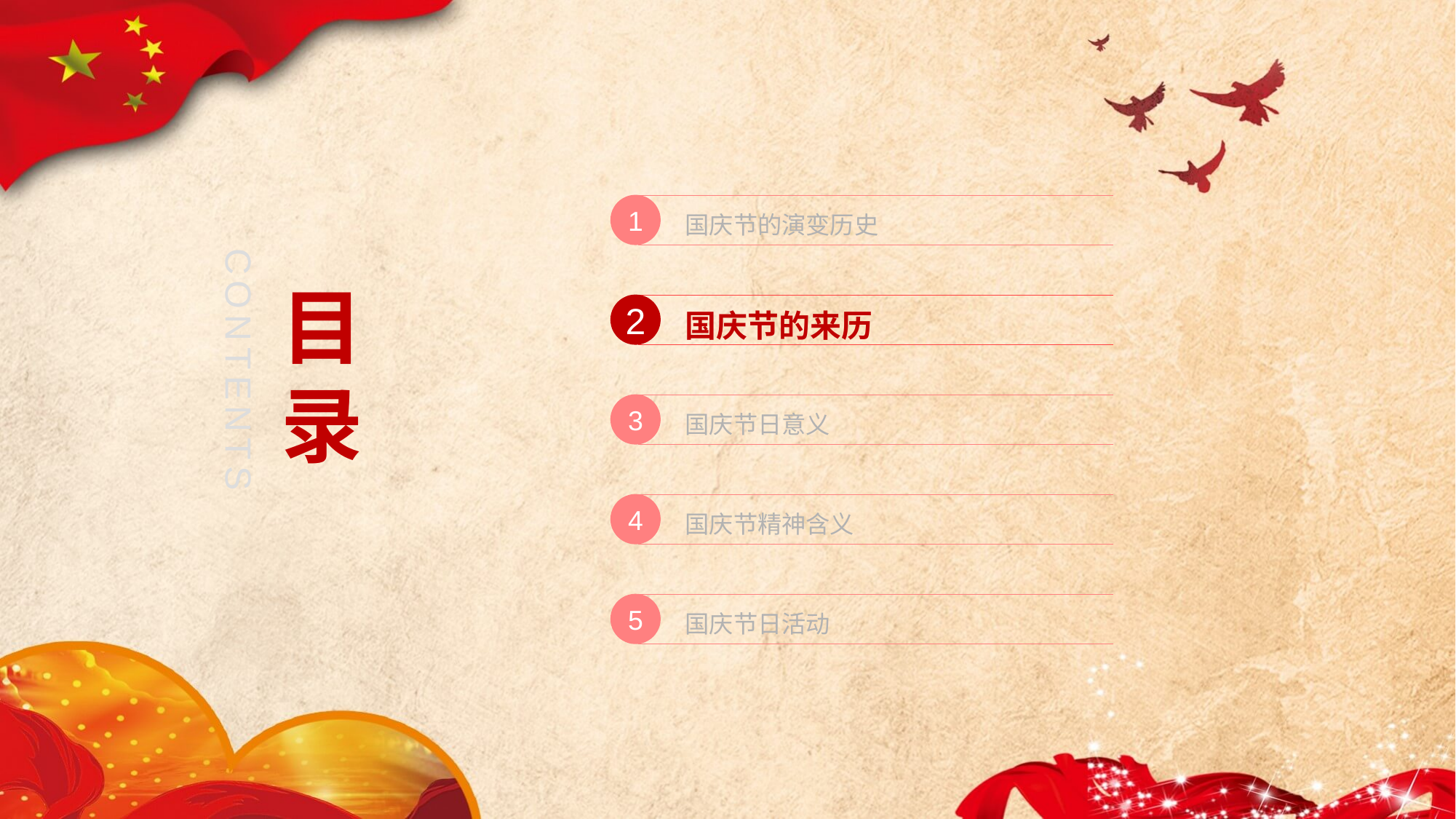

1
国庆节的演变历史
目
录
2
国庆节的来历
CONTENTS
3
国庆节日意义
4
国庆节精神含义
5
国庆节日活动